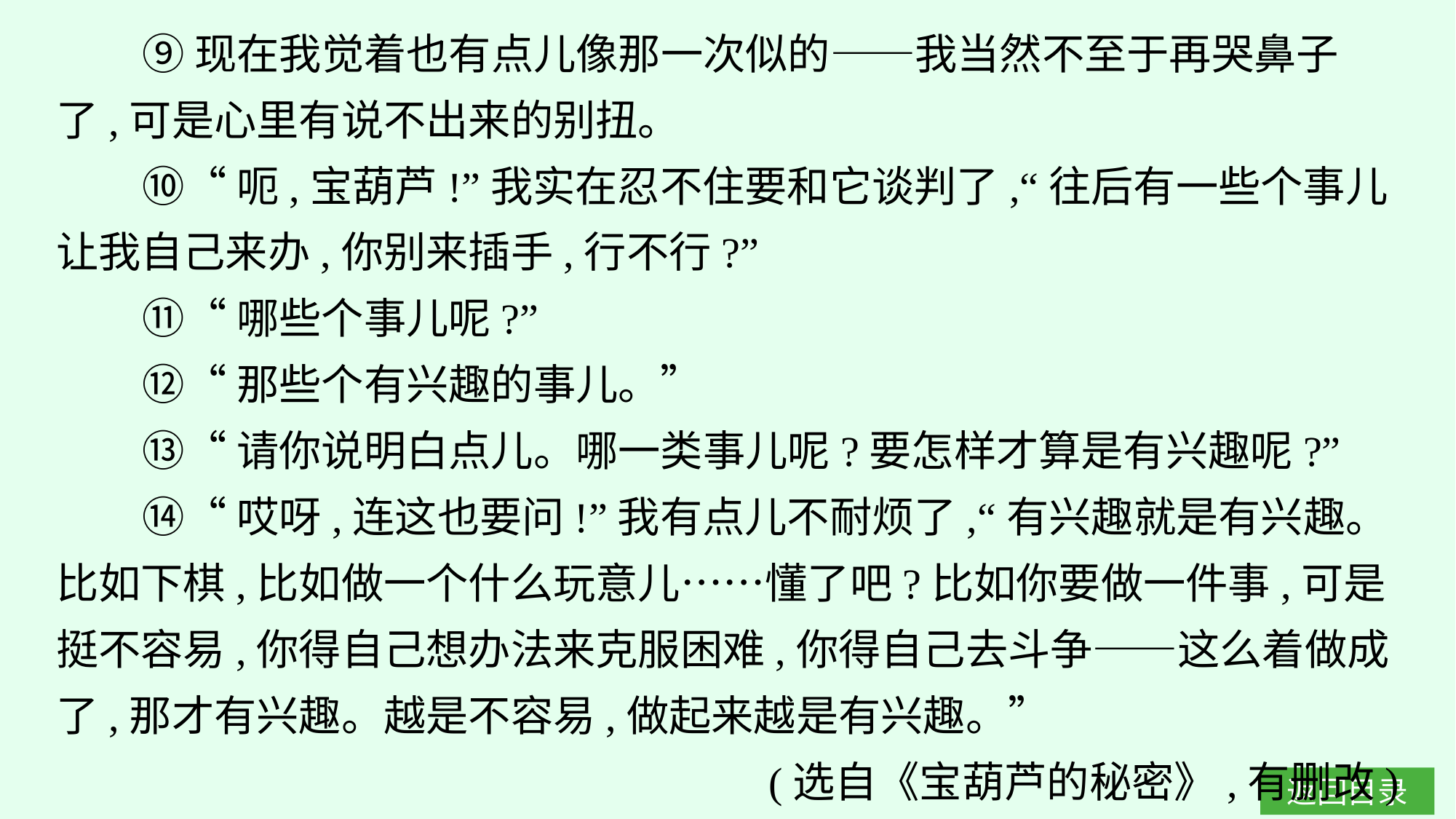

⑨现在我觉着也有点儿像那一次似的——我当然不至于再哭鼻子了,可是心里有说不出来的别扭。
⑩“呃,宝葫芦!”我实在忍不住要和它谈判了,“往后有一些个事儿让我自己来办,你别来插手,行不行?”
⑪“哪些个事儿呢?”
⑫“那些个有兴趣的事儿。”
⑬“请你说明白点儿。哪一类事儿呢?要怎样才算是有兴趣呢?”
⑭“哎呀,连这也要问!”我有点儿不耐烦了,“有兴趣就是有兴趣。比如下棋,比如做一个什么玩意儿……懂了吧?比如你要做一件事,可是挺不容易,你得自己想办法来克服困难,你得自己去斗争——这么着做成了,那才有兴趣。越是不容易,做起来越是有兴趣。”
(选自《宝葫芦的秘密》,有删改)